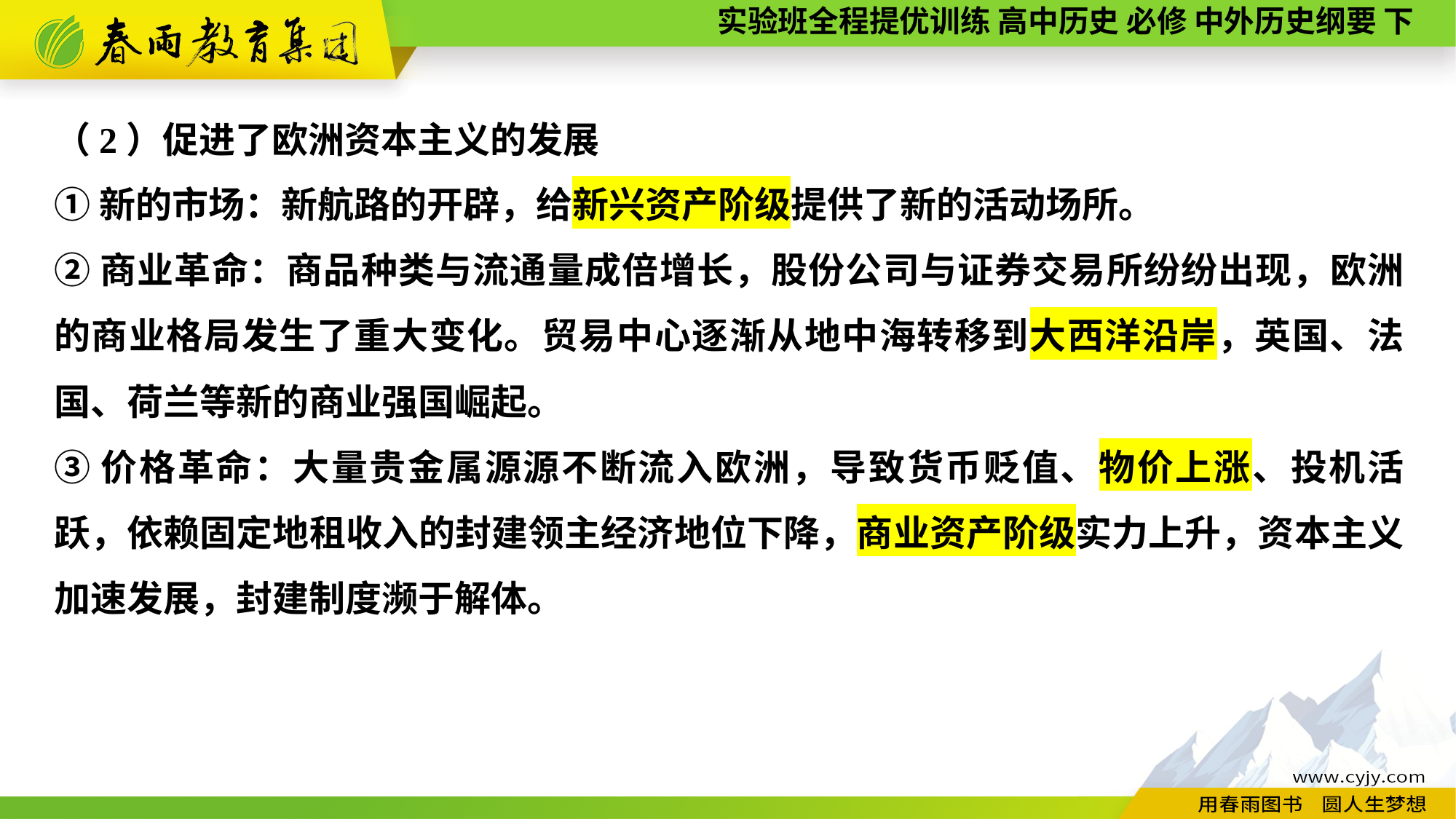

（2）促进了欧洲资本主义的发展
①新的市场：新航路的开辟，给新兴资产阶级提供了新的活动场所。
②商业革命：商品种类与流通量成倍增长，股份公司与证券交易所纷纷出现，欧洲的商业格局发生了重大变化。贸易中心逐渐从地中海转移到大西洋沿岸，英国、法国、荷兰等新的商业强国崛起。
③价格革命：大量贵金属源源不断流入欧洲，导致货币贬值、物价上涨、投机活跃，依赖固定地租收入的封建领主经济地位下降，商业资产阶级实力上升，资本主义加速发展，封建制度濒于解体。